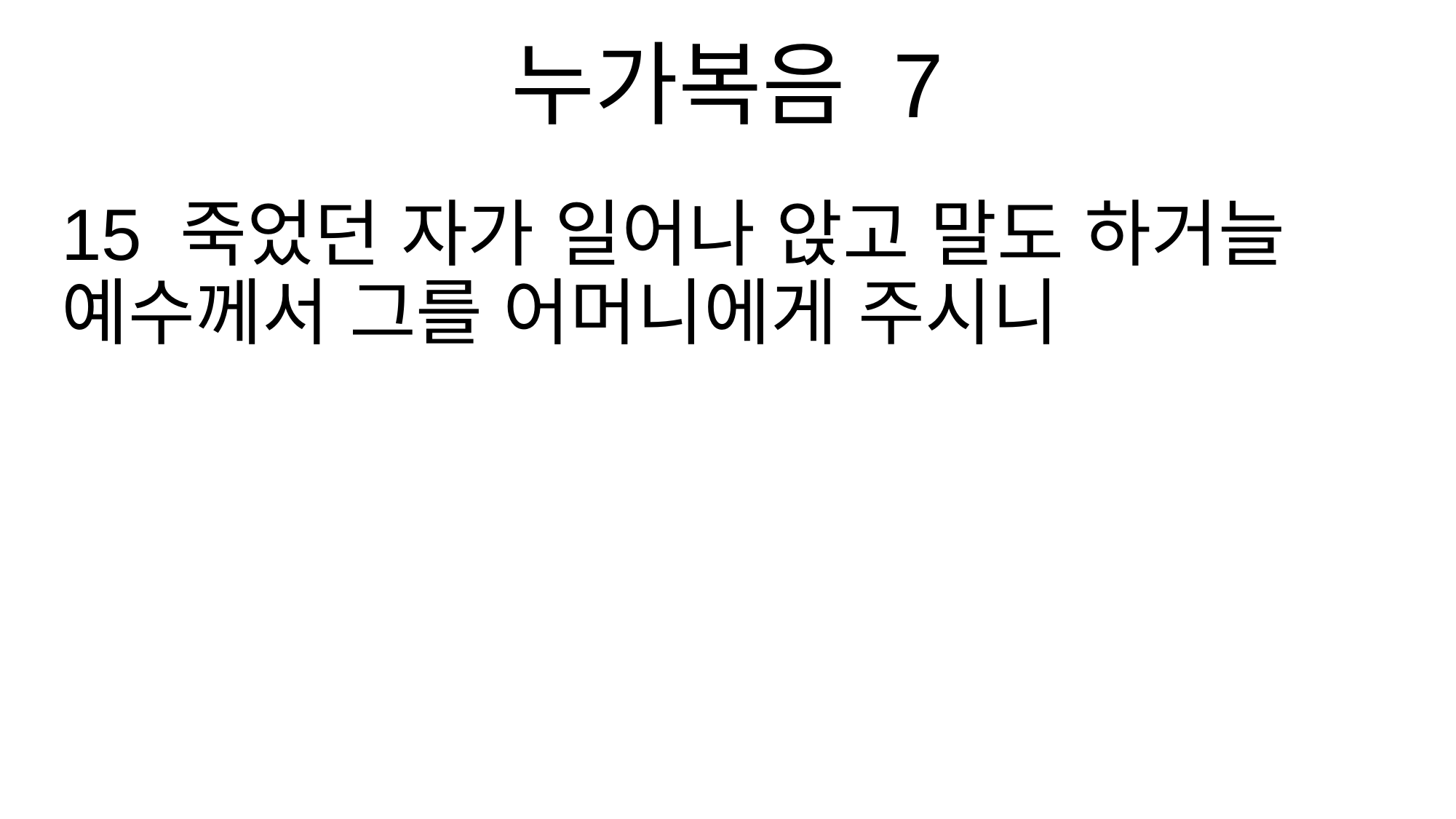

누가복음 7
15 죽었던 자가 일어나 앉고 말도 하거늘 예수께서 그를 어머니에게 주시니